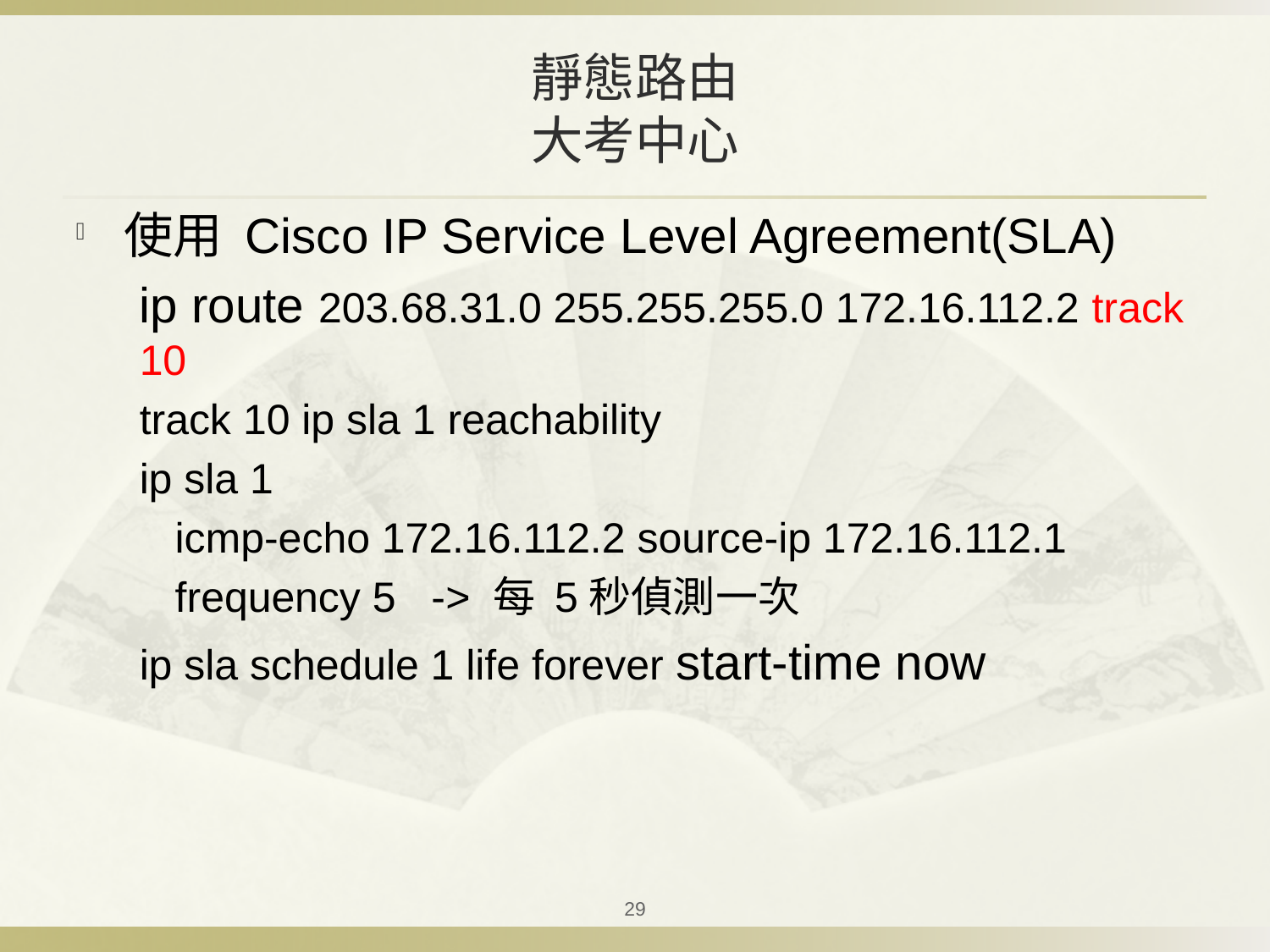

# 靜態路由 大考中心
使用 Cisco IP Service Level Agreement(SLA)
ip route 203.68.31.0 255.255.255.0 172.16.112.2 track 10
track 10 ip sla 1 reachability
ip sla 1
   icmp-echo 172.16.112.2 source-ip 172.16.112.1
   frequency 5   -> 每 5秒偵測一次
ip sla schedule 1 life forever start-time now

29